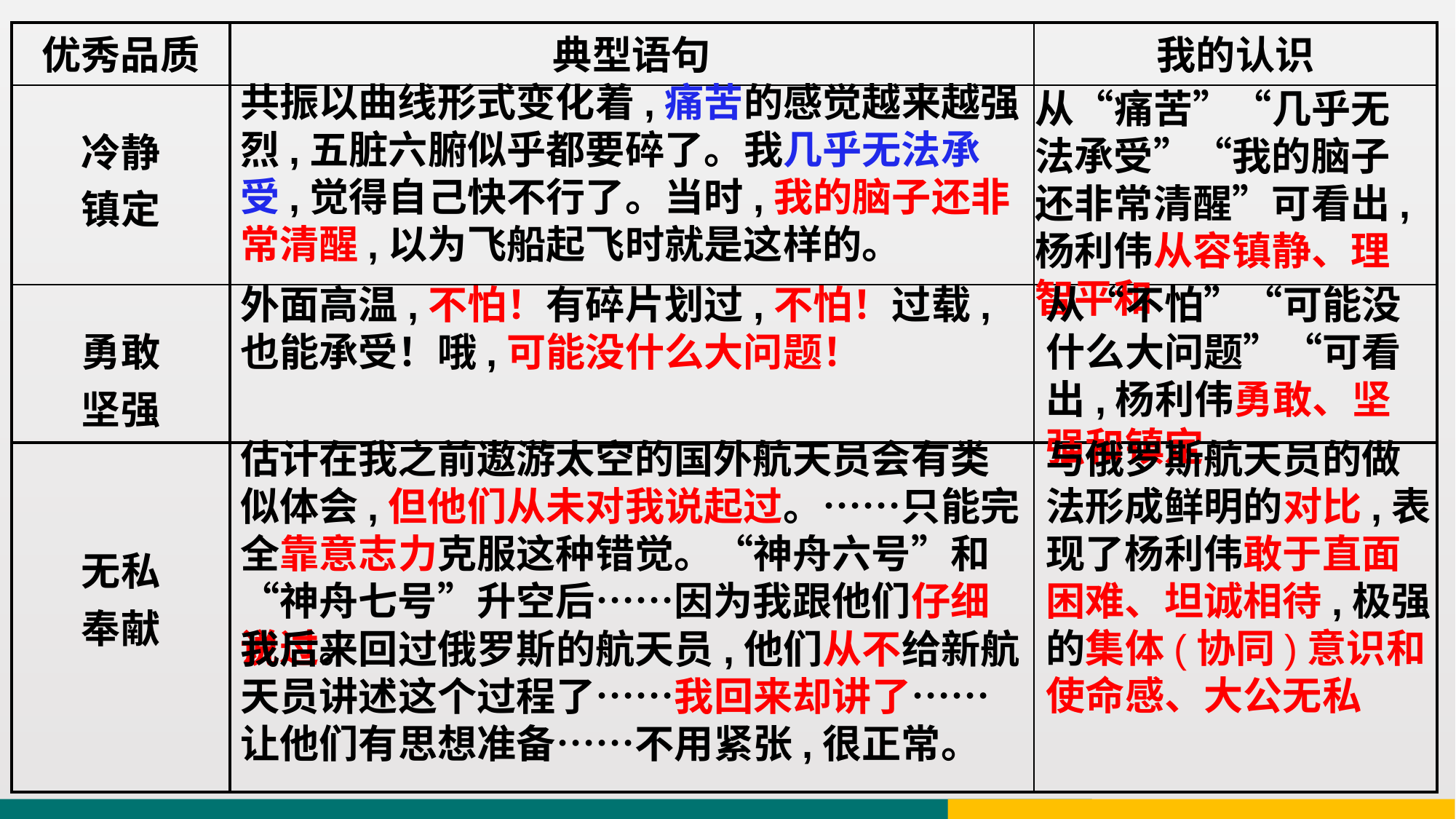

| 优秀品质 | 典型语句 | 我的认识 |
| --- | --- | --- |
| 冷静 镇定 |  |  |
| 勇敢 坚强 |  |  |
| 无私 奉献 |  |  |
共振以曲线形式变化着,痛苦的感觉越来越强烈,五脏六腑似乎都要碎了。我几乎无法承受,觉得自己快不行了。当时,我的脑子还非常清醒,以为飞船起飞时就是这样的。
从“痛苦”“几乎无法承受”“我的脑子还非常清醒”可看出,杨利伟从容镇静、理智平和
外面高温,不怕！有碎片划过,不怕！过载,也能承受！哦,可能没什么大问题！
从“不怕”“可能没什么大问题”“可看出,杨利伟勇敢、坚强和镇定
估计在我之前遨游太空的国外航天员会有类似体会,但他们从未对我说起过。……只能完全靠意志力克服这种错觉。“神舟六号”和“神舟七号”升空后……因为我跟他们仔细说过。
与俄罗斯航天员的做法形成鲜明的对比,表现了杨利伟敢于直面困难、坦诚相待,极强的集体(协同)意识和使命感、大公无私
我后来回过俄罗斯的航天员,他们从不给新航天员讲述这个过程了……我回来却讲了……让他们有思想准备……不用紧张,很正常。